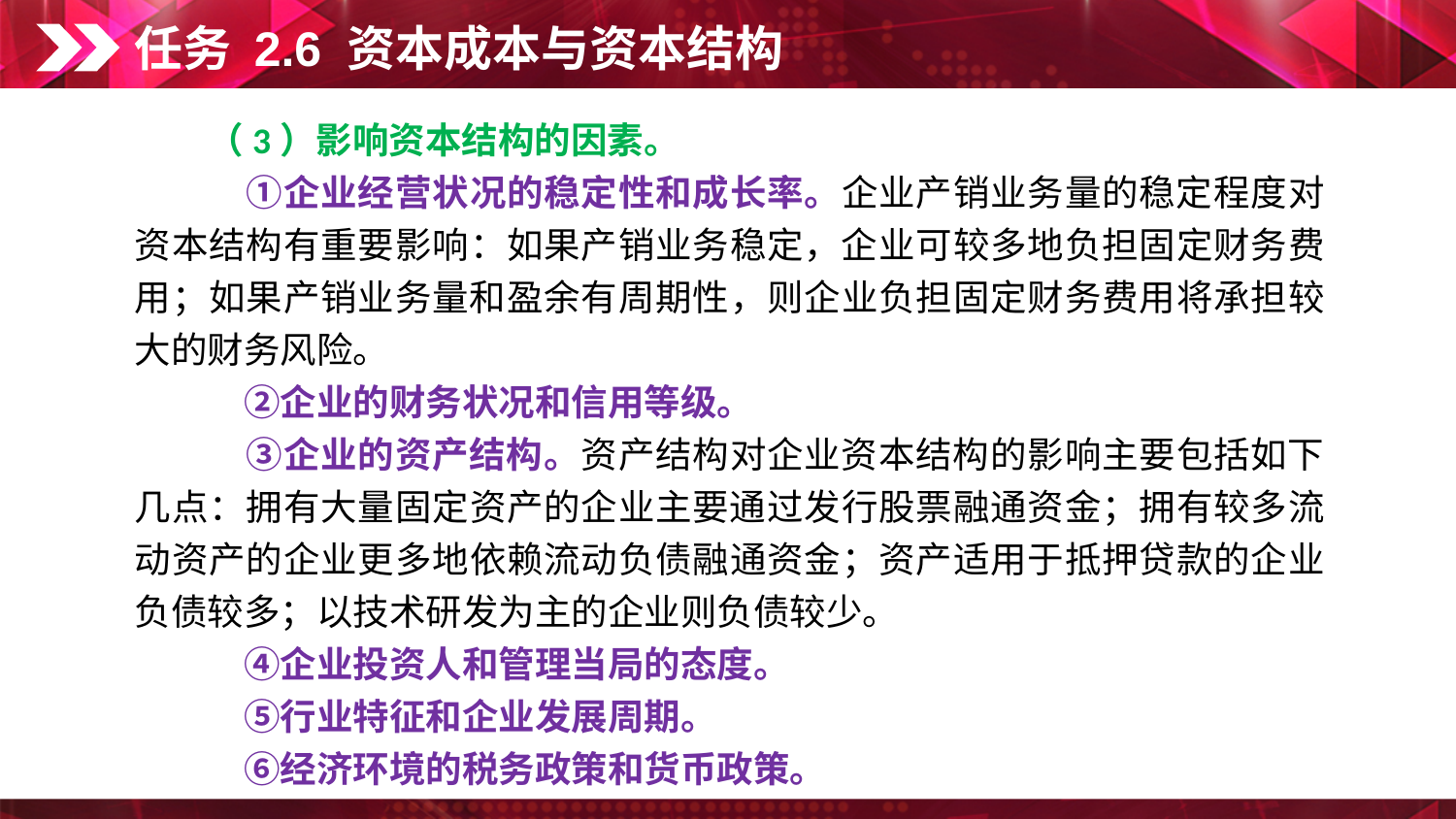

任务 2.6 资本成本与资本结构

　　（3）影响资本结构的因素。
　　　①企业经营状况的稳定性和成长率。企业产销业务量的稳定程度对资本结构有重要影响：如果产销业务稳定，企业可较多地负担固定财务费用；如果产销业务量和盈余有周期性，则企业负担固定财务费用将承担较大的财务风险。
　　　②企业的财务状况和信用等级。
　　　③企业的资产结构。资产结构对企业资本结构的影响主要包括如下几点：拥有大量固定资产的企业主要通过发行股票融通资金；拥有较多流动资产的企业更多地依赖流动负债融通资金；资产适用于抵押贷款的企业负债较多；以技术研发为主的企业则负债较少。
　　　④企业投资人和管理当局的态度。
　　　⑤行业特征和企业发展周期。
　　　⑥经济环境的税务政策和货币政策。